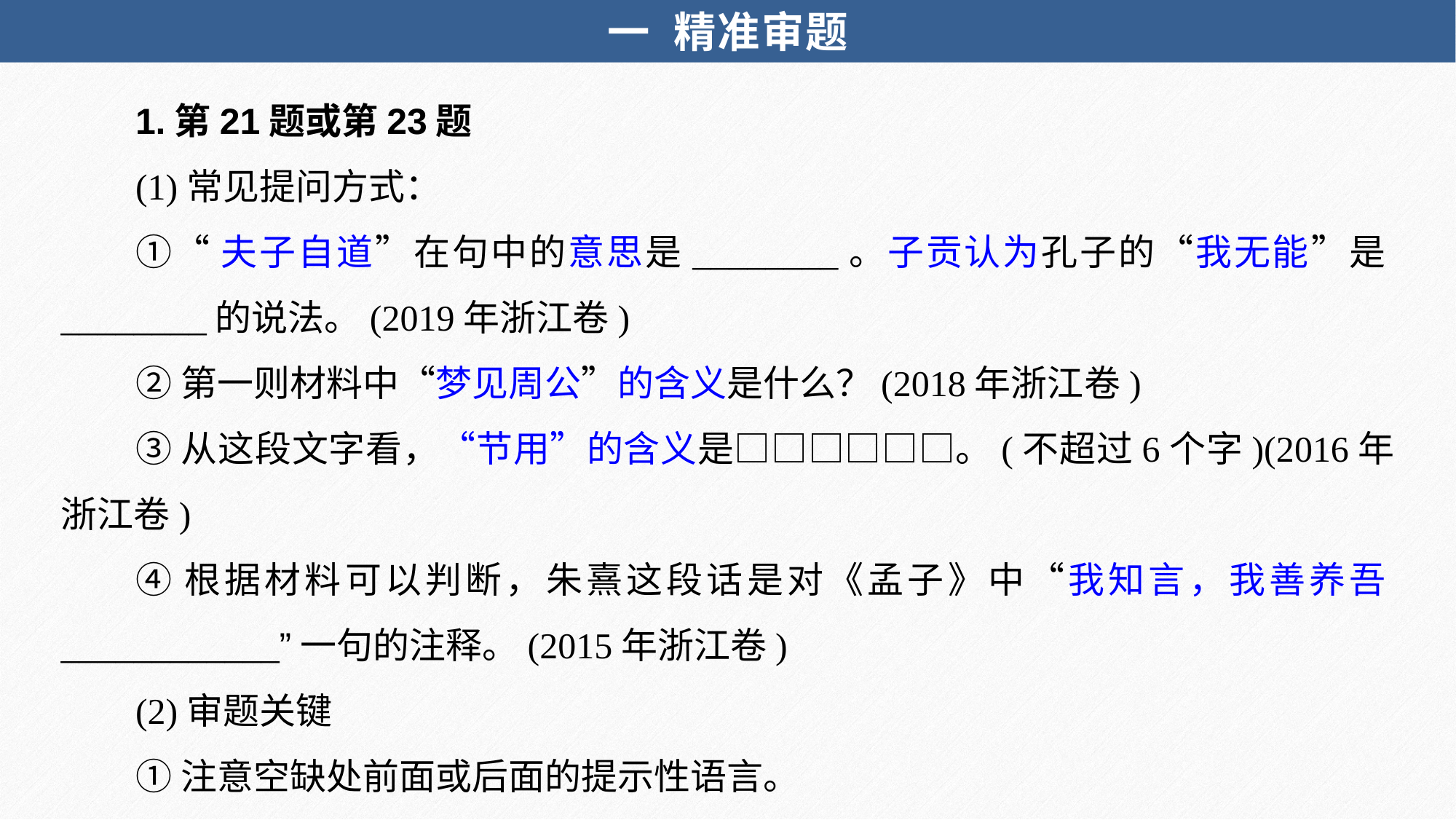

一  精准审题
1.第21题或第23题
(1)常见提问方式：
①“夫子自道”在句中的意思是________。子贡认为孔子的“我无能”是________的说法。(2019年浙江卷)
②第一则材料中“梦见周公”的含义是什么？(2018年浙江卷)
③从这段文字看，“节用”的含义是□□□□□□。(不超过6个字)(2016年浙江卷)
④根据材料可以判断，朱熹这段话是对《孟子》中“我知言，我善养吾____________”一句的注释。(2015年浙江卷)
(2)审题关键
①注意空缺处前面或后面的提示性语言。
②注意空缺处的限制。如用空格限制字数，用引号提示用原文词句来回答。